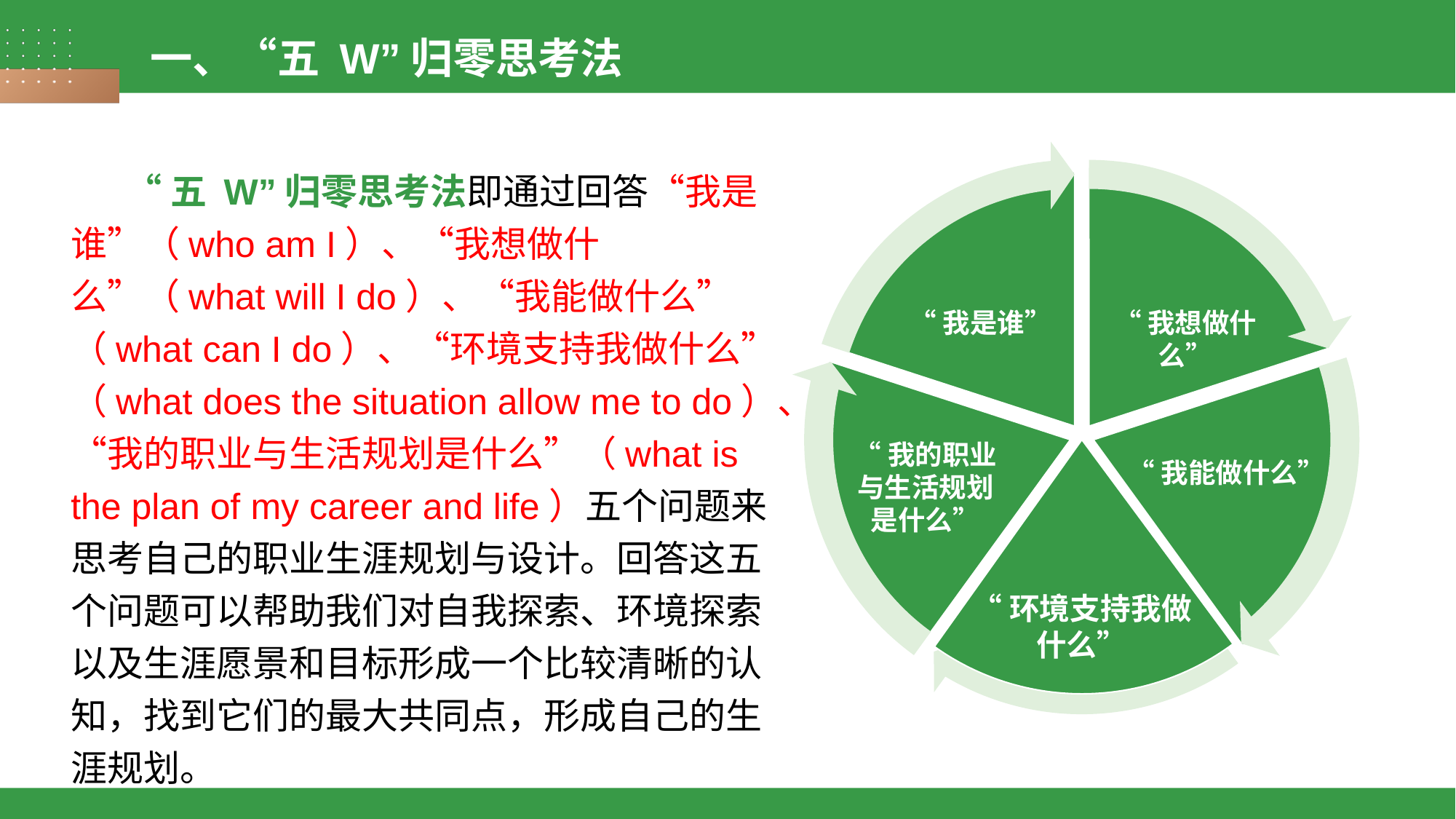

一、“五 W”归零思考法

“五 W”归零思考法即通过回答“我是谁”（who am I）、“我想做什么”（what will I do）、“我能做什么”（what can I do）、“环境支持我做什么”（what does the situation allow me to do）、“我的职业与生活规划是什么”（what is the plan of my career and life）五个问题来思考自己的职业生涯规划与设计。回答这五个问题可以帮助我们对自我探索、环境探索以及生涯愿景和目标形成一个比较清晰的认知，找到它们的最大共同点，形成自己的生涯规划。
“我是谁”

“我想做什么”

“我的职业与生活规划是什么”
“我能做什么”
“环境支持我做什么”